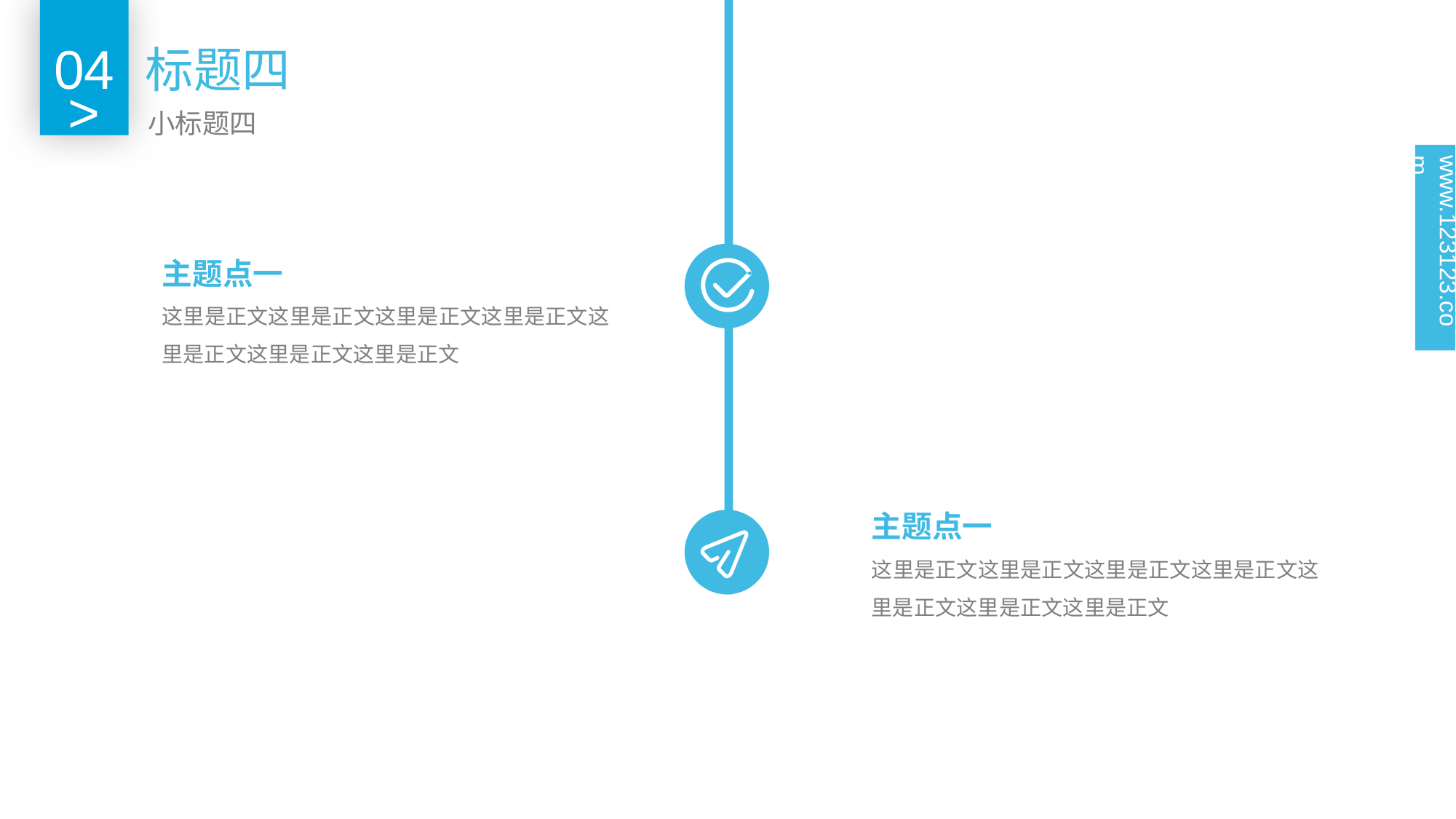

04
标题四
>
小标题四
www.123123.com

主题点一
这里是正文这里是正文这里是正文这里是正文这里是正文这里是正文这里是正文
主题点一
这里是正文这里是正文这里是正文这里是正文这里是正文这里是正文这里是正文